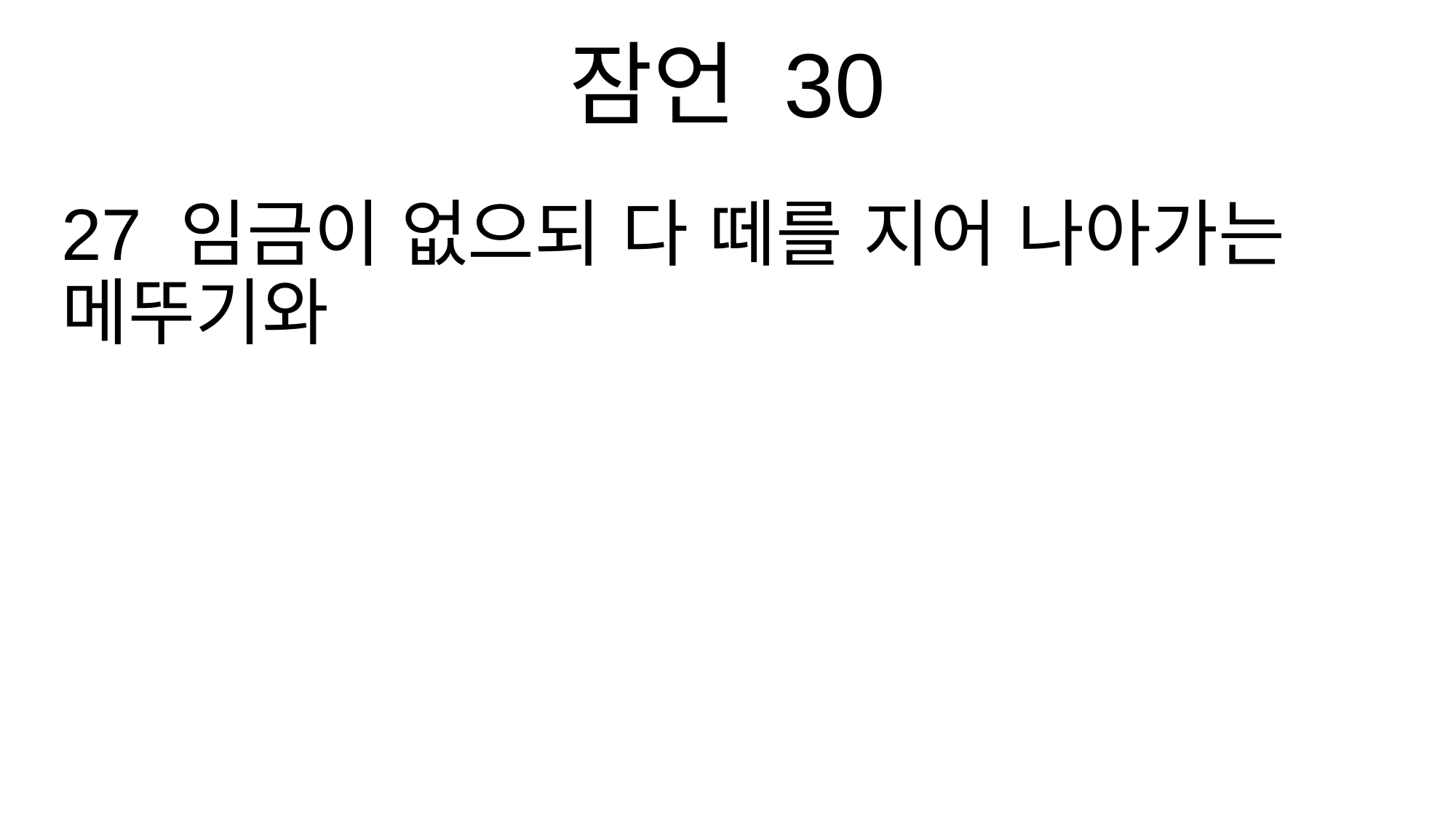

잠언 30
27 임금이 없으되 다 떼를 지어 나아가는 메뚜기와